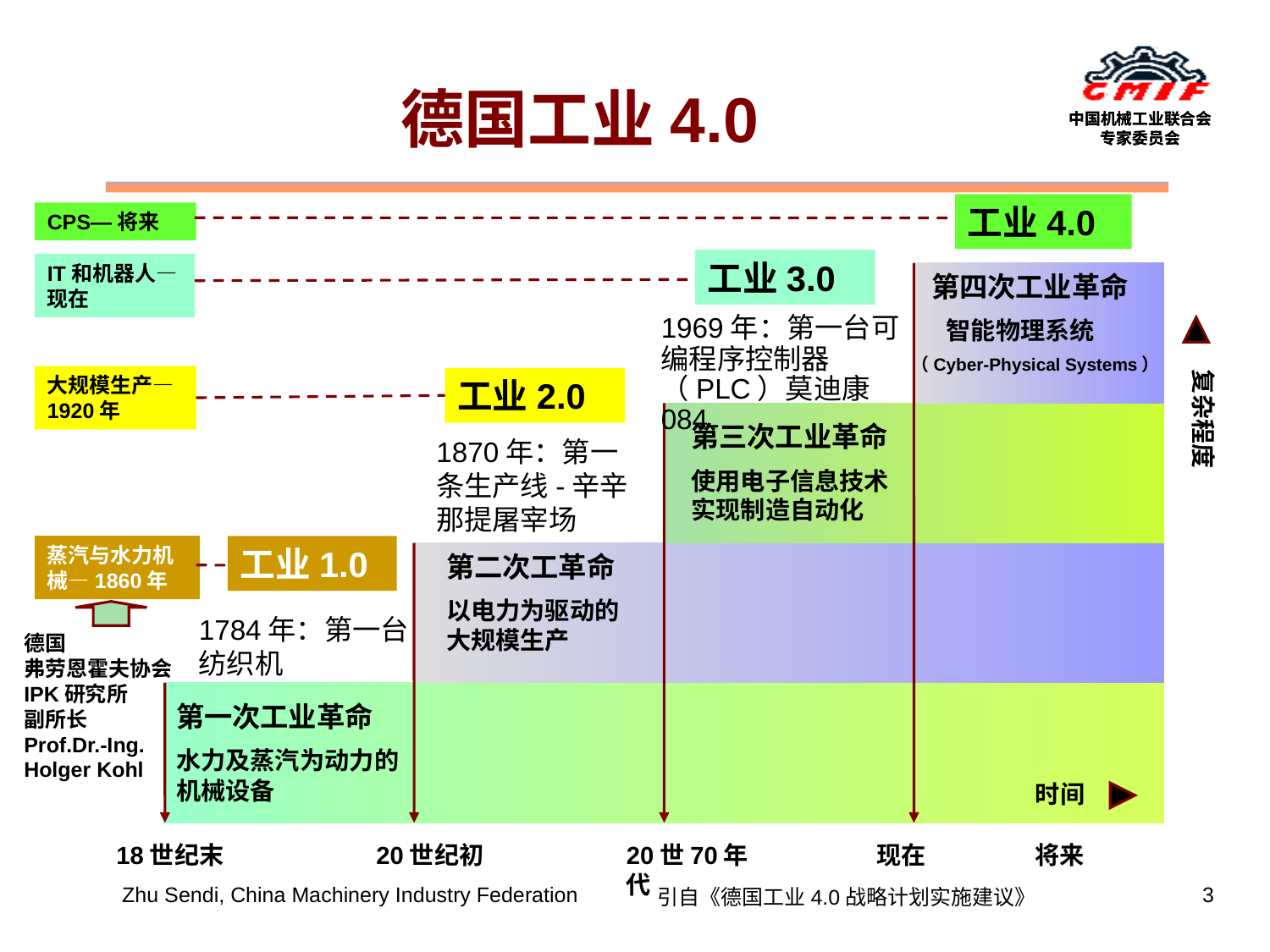

# 德国工业4.0
工业4.0
CPS—将来
工业3.0
IT和机器人—现在
  第四次工业革命
     智能物理系统
（Cyber-Physical Systems）

1969年：第一台可编程序控制器（PLC）莫迪康084

复杂程度
大规模生产—1920年
工业2.0

第三次工业革命
使用电子信息技术实现制造自动化
1870年：第一条生产线-辛辛那提屠宰场
蒸汽与水力机械—1860年
工业1.0

第二次工革命
以电力为驱动的大规模生产

1784年：第一台纺织机
德国
弗劳恩霍夫协会
IPK研究所
副所长
Prof.Dr.-Ing.
Holger Kohl

第一次工业革命
水力及蒸汽为动力的机械设备
时间

18世纪末
20世纪初
20世70年代
现在
将来
Zhu Sendi, China Machinery Industry Federation

3
引自《德国工业4.0战略计划实施建议》